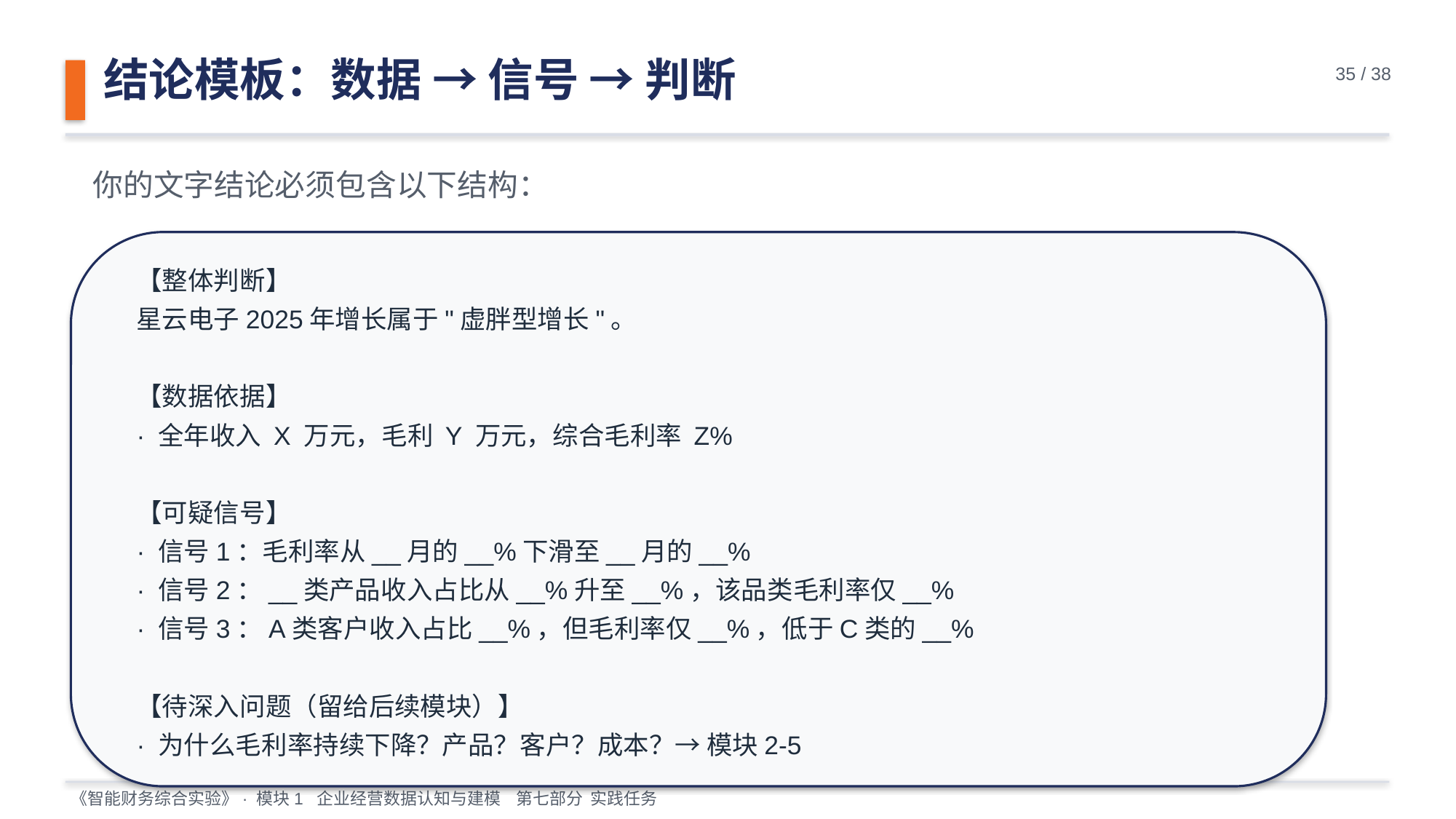

结论模板：数据 → 信号 → 判断

35 / 38

你的文字结论必须包含以下结构：

【整体判断】
星云电子2025年增长属于"虚胖型增长"。

【数据依据】
· 全年收入 X 万元，毛利 Y 万元，综合毛利率 Z%

【可疑信号】
· 信号1：毛利率从__月的__%下滑至__月的__%
· 信号2：__类产品收入占比从__%升至__%，该品类毛利率仅__%
· 信号3：A类客户收入占比__%，但毛利率仅__%，低于C类的__%

【待深入问题（留给后续模块）】
· 为什么毛利率持续下降？产品？客户？成本？→ 模块2-5

《智能财务综合实验》· 模块1  企业经营数据认知与建模    第七部分  实践任务